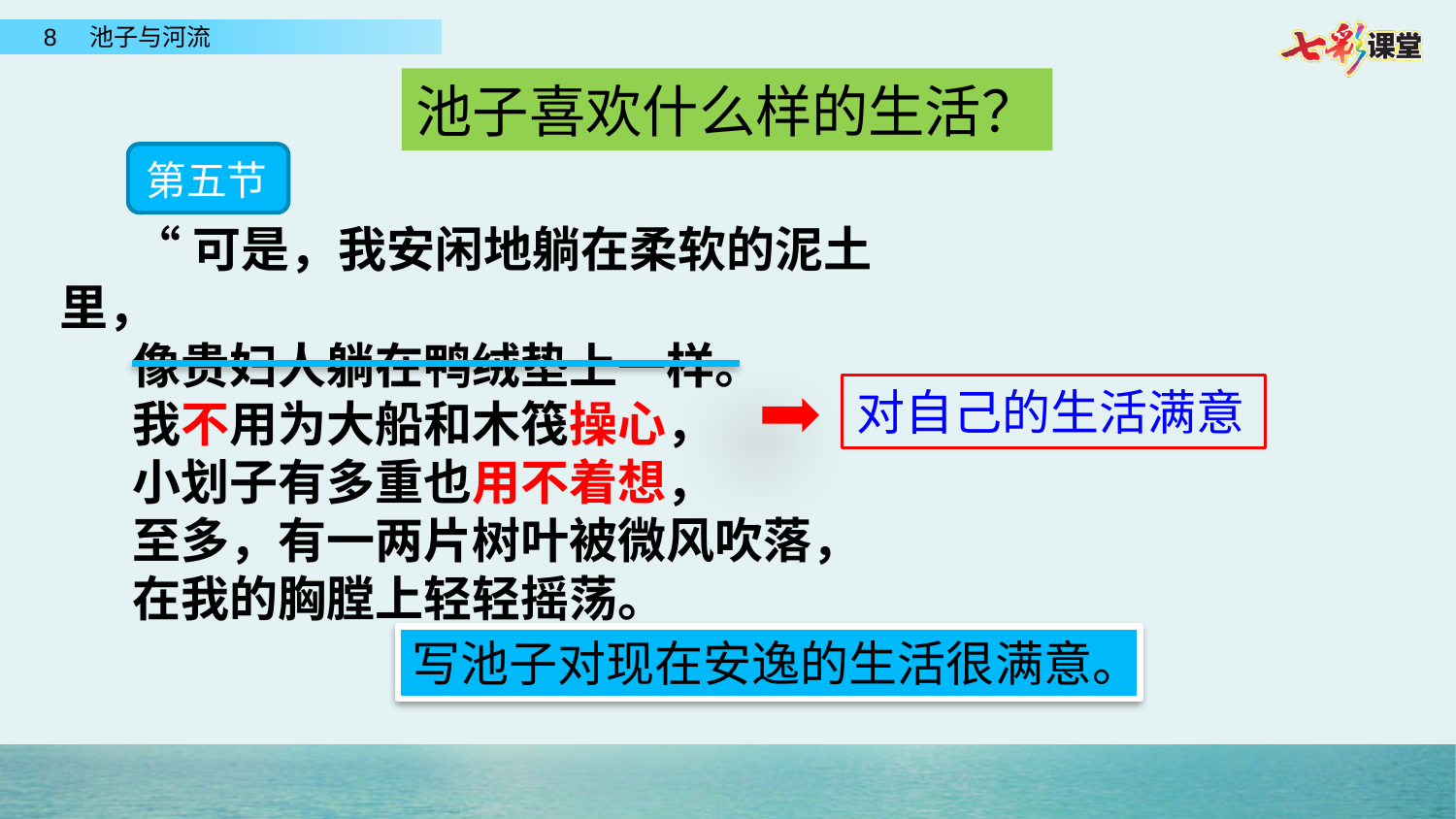

池子喜欢什么样的生活？

第五节
“可是，我安闲地躺在柔软的泥土里，
像贵妇人躺在鸭绒垫上一样。
我不用为大船和木筏操心，
小划子有多重也用不着想，
至多，有一两片树叶被微风吹落，
在我的胸膛上轻轻摇荡。
对自己的生活满意

写池子对现在安逸的生活很满意。